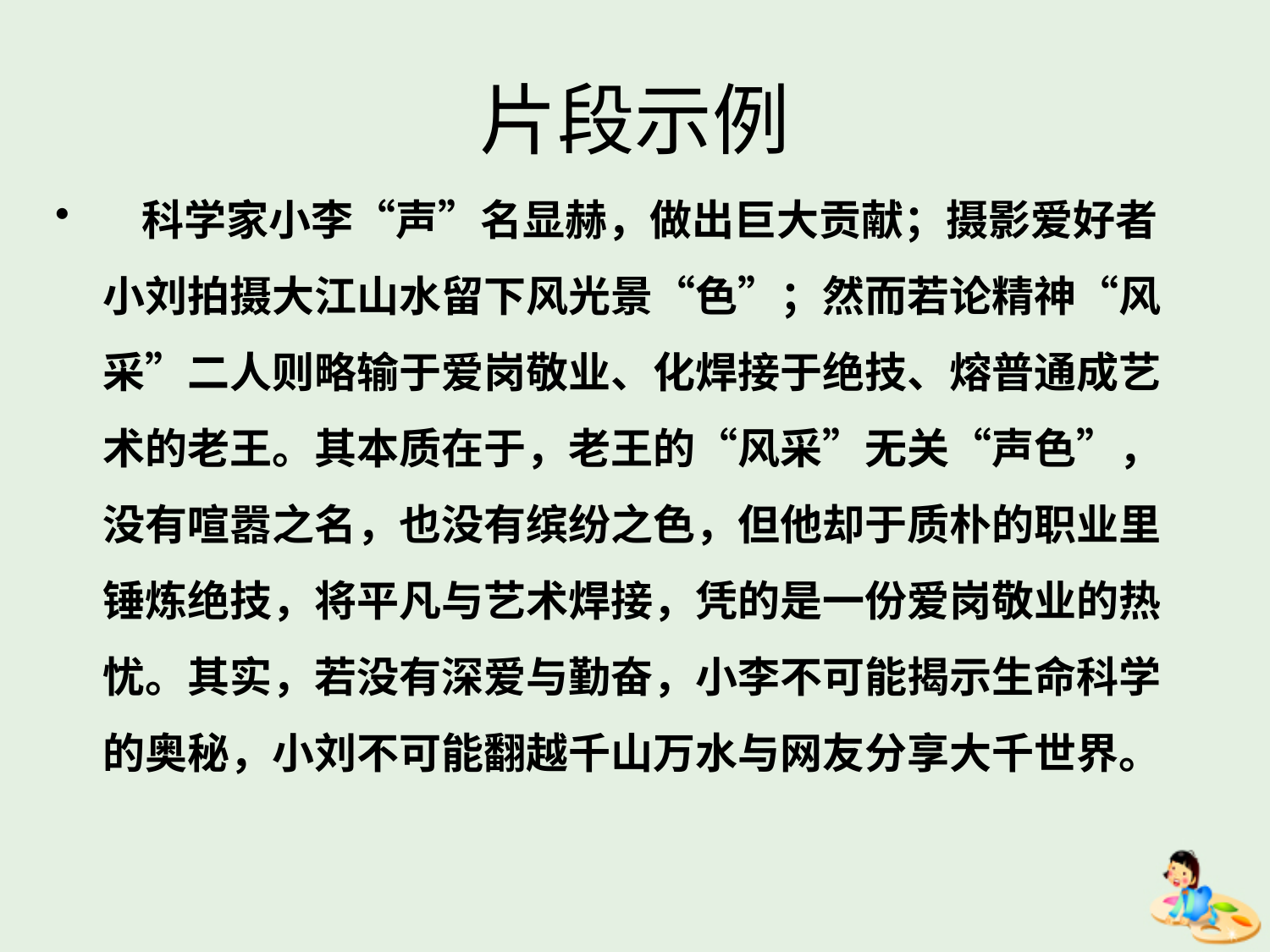

# 片段示例
   科学家小李“声”名显赫，做出巨大贡献；摄影爱好者小刘拍摄大江山水留下风光景“色”；然而若论精神“风采”二人则略输于爱岗敬业、化焊接于绝技、熔普通成艺术的老王。其本质在于，老王的“风采”无关“声色”，没有喧嚣之名，也没有缤纷之色，但他却于质朴的职业里锤炼绝技，将平凡与艺术焊接，凭的是一份爱岗敬业的热忧。其实，若没有深爱与勤奋，小李不可能揭示生命科学的奥秘，小刘不可能翻越千山万水与网友分享大千世界。